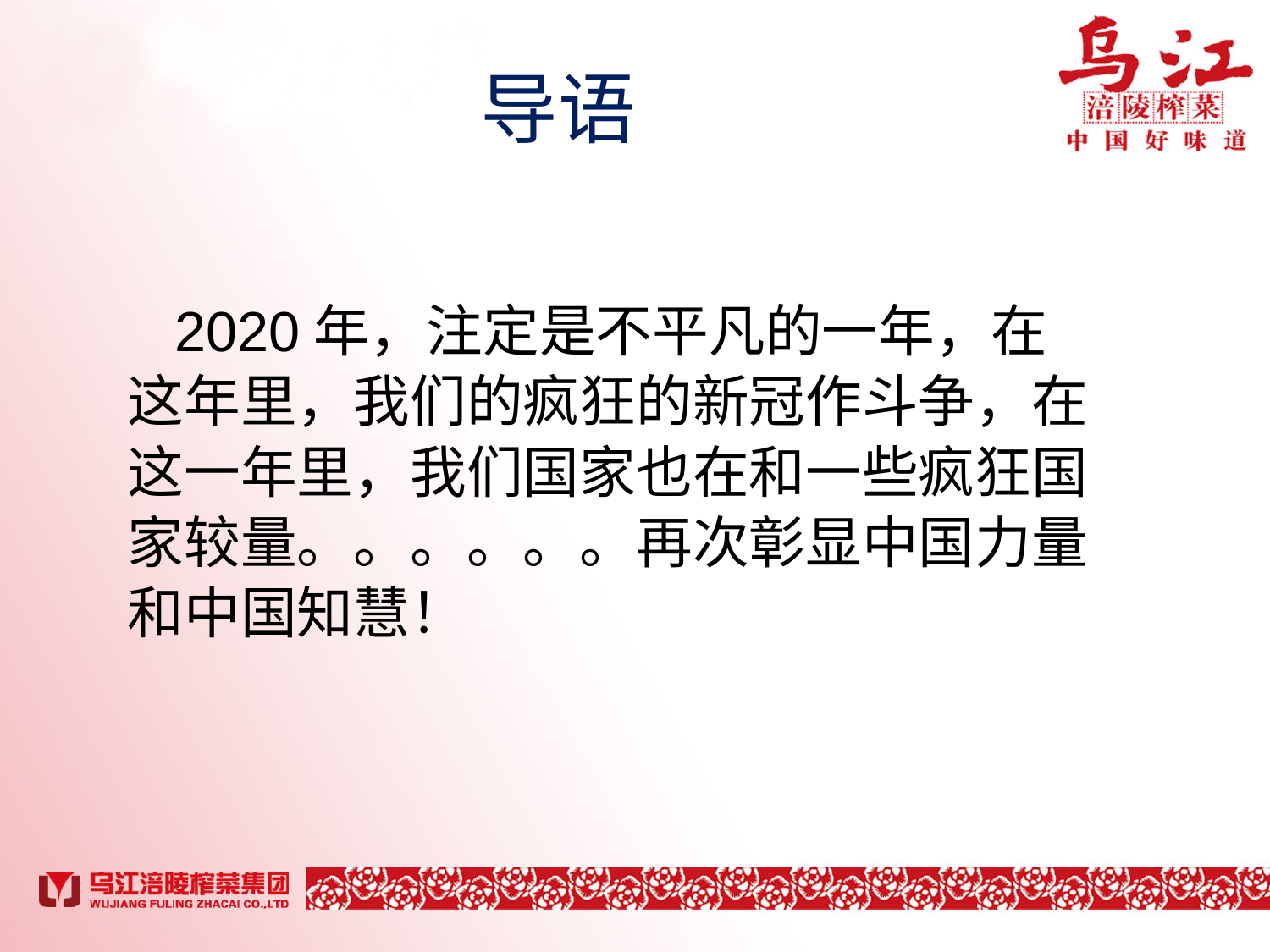

导语
   2020年，注定是不平凡的一年，在这年里，我们的疯狂的新冠作斗争，在这一年里，我们国家也在和一些疯狂国家较量。。。。。。再次彰显中国力量和中国知慧！